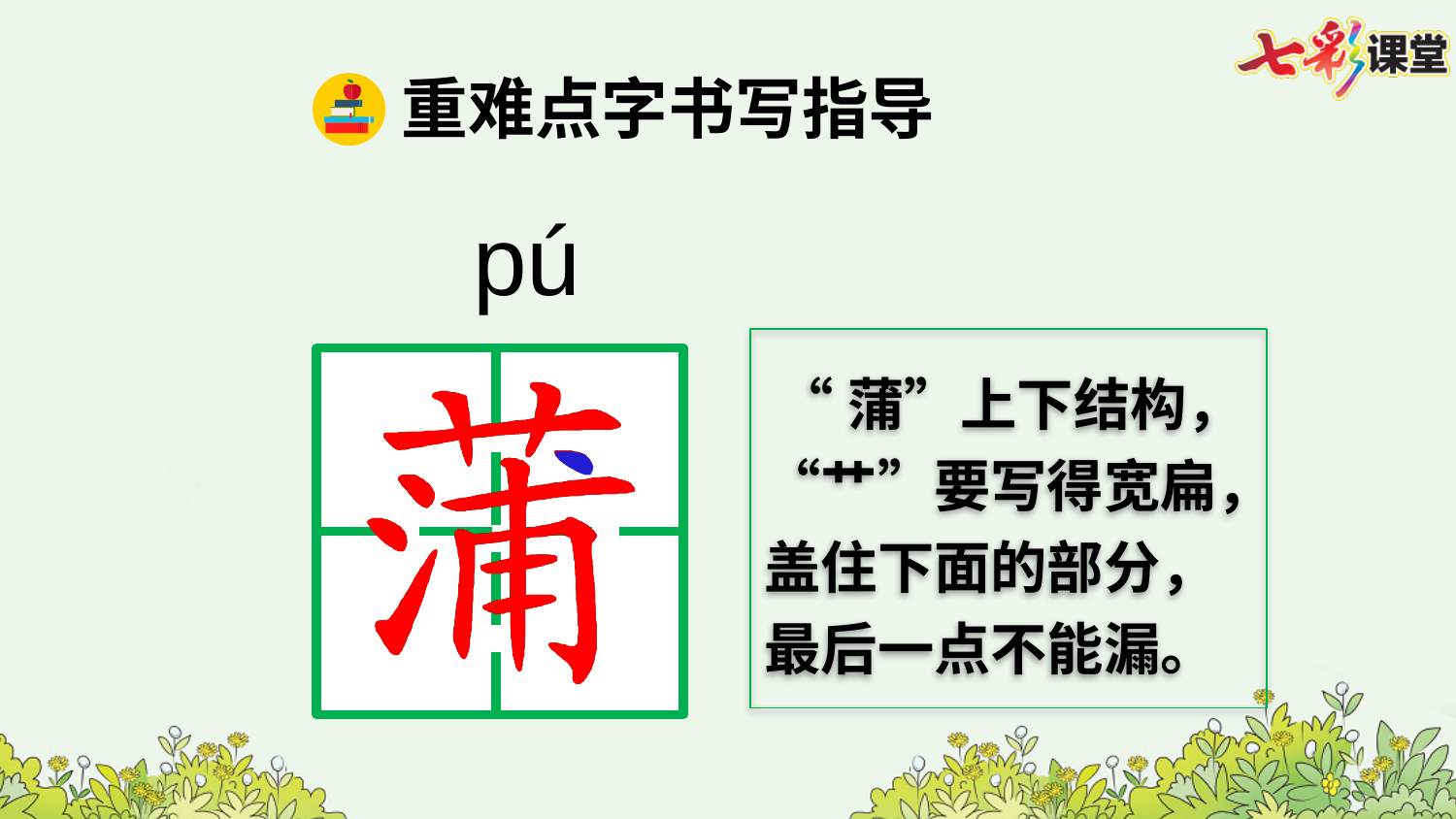

重难点字书写指导

pú
 “蒲”上下结构，“艹”要写得宽扁，盖住下面的部分，最后一点不能漏。